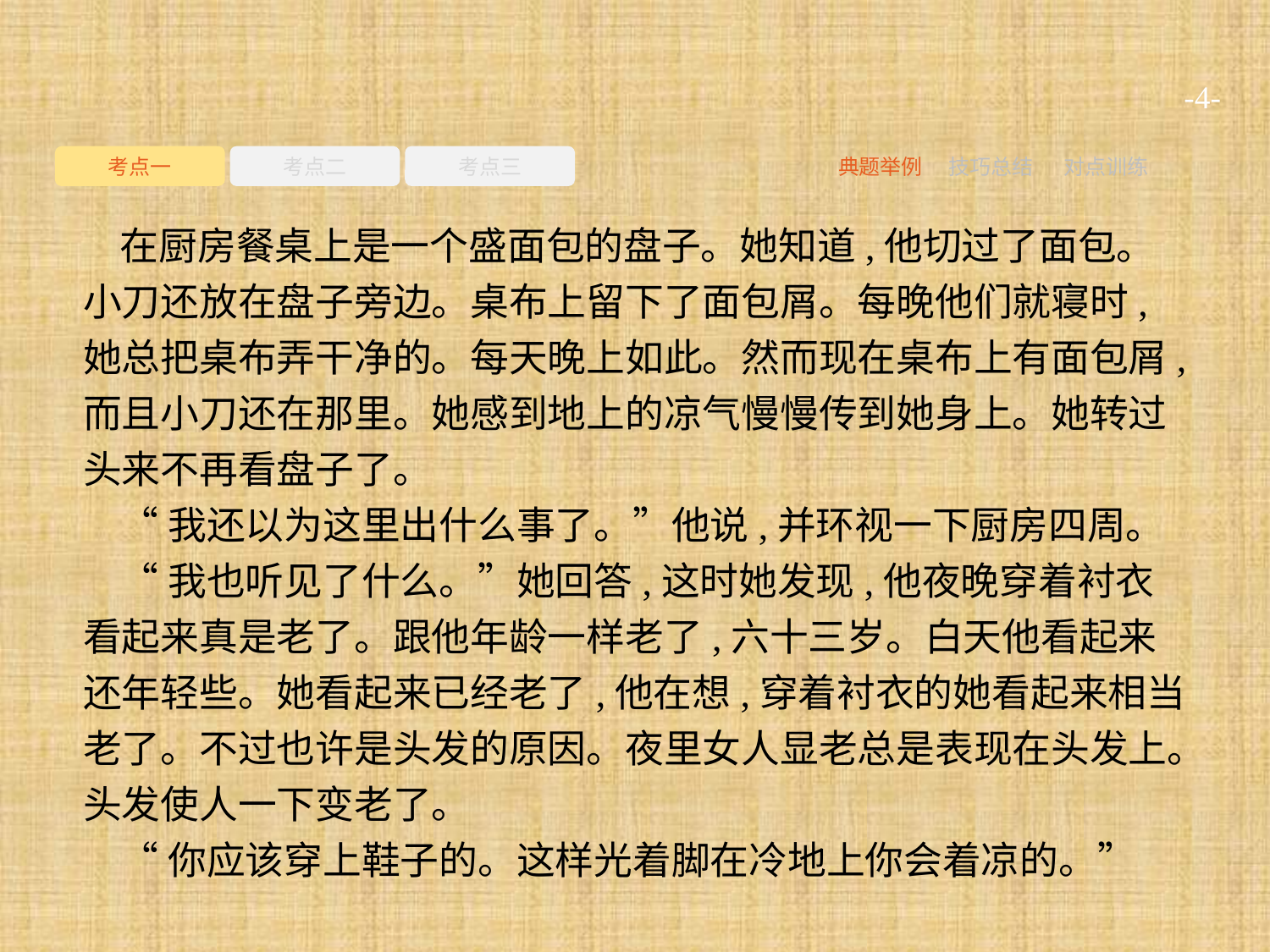

-4-
考点一
考点二
考点三
典题举例
技巧总结
对点训练
在厨房餐桌上是一个盛面包的盘子。她知道,他切过了面包。小刀还放在盘子旁边。桌布上留下了面包屑。每晚他们就寝时,她总把桌布弄干净的。每天晚上如此。然而现在桌布上有面包屑,而且小刀还在那里。她感到地上的凉气慢慢传到她身上。她转过头来不再看盘子了。
“我还以为这里出什么事了。”他说,并环视一下厨房四周。
“我也听见了什么。”她回答,这时她发现,他夜晚穿着衬衣看起来真是老了。跟他年龄一样老了,六十三岁。白天他看起来还年轻些。她看起来已经老了,他在想,穿着衬衣的她看起来相当老了。不过也许是头发的原因。夜里女人显老总是表现在头发上。头发使人一下变老了。
“你应该穿上鞋子的。这样光着脚在冷地上你会着凉的。”